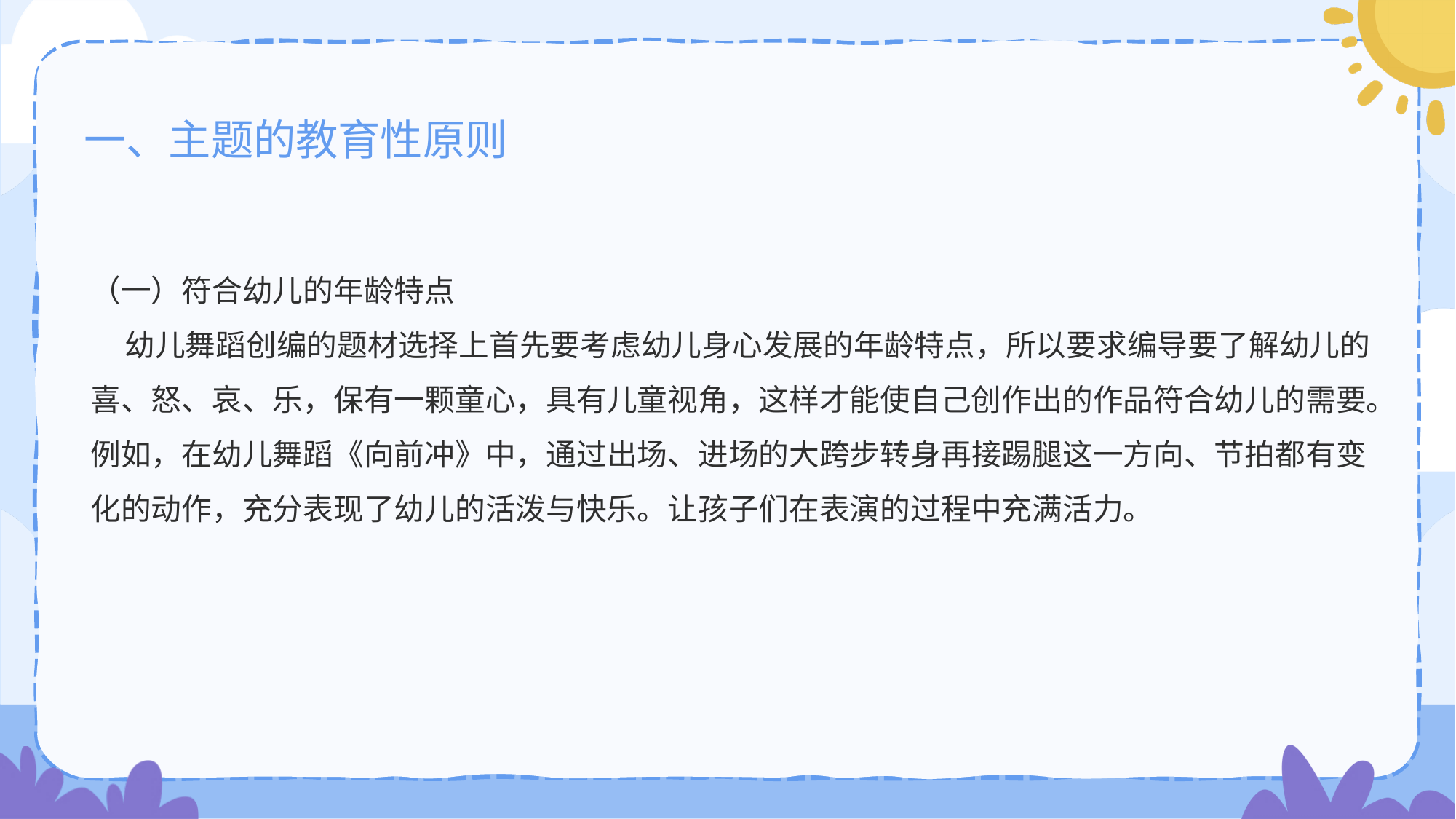

一、主题的教育性原则
（一）符合幼儿的年龄特点
    幼儿舞蹈创编的题材选择上首先要考虑幼儿身心发展的年龄特点，所以要求编导要了解幼儿的喜、怒、哀、乐，保有一颗童心，具有儿童视角，这样才能使自己创作出的作品符合幼儿的需要。例如，在幼儿舞蹈《向前冲》中，通过出场、进场的大跨步转身再接踢腿这一方向、节拍都有变化的动作，充分表现了幼儿的活泼与快乐。让孩子们在表演的过程中充满活力。